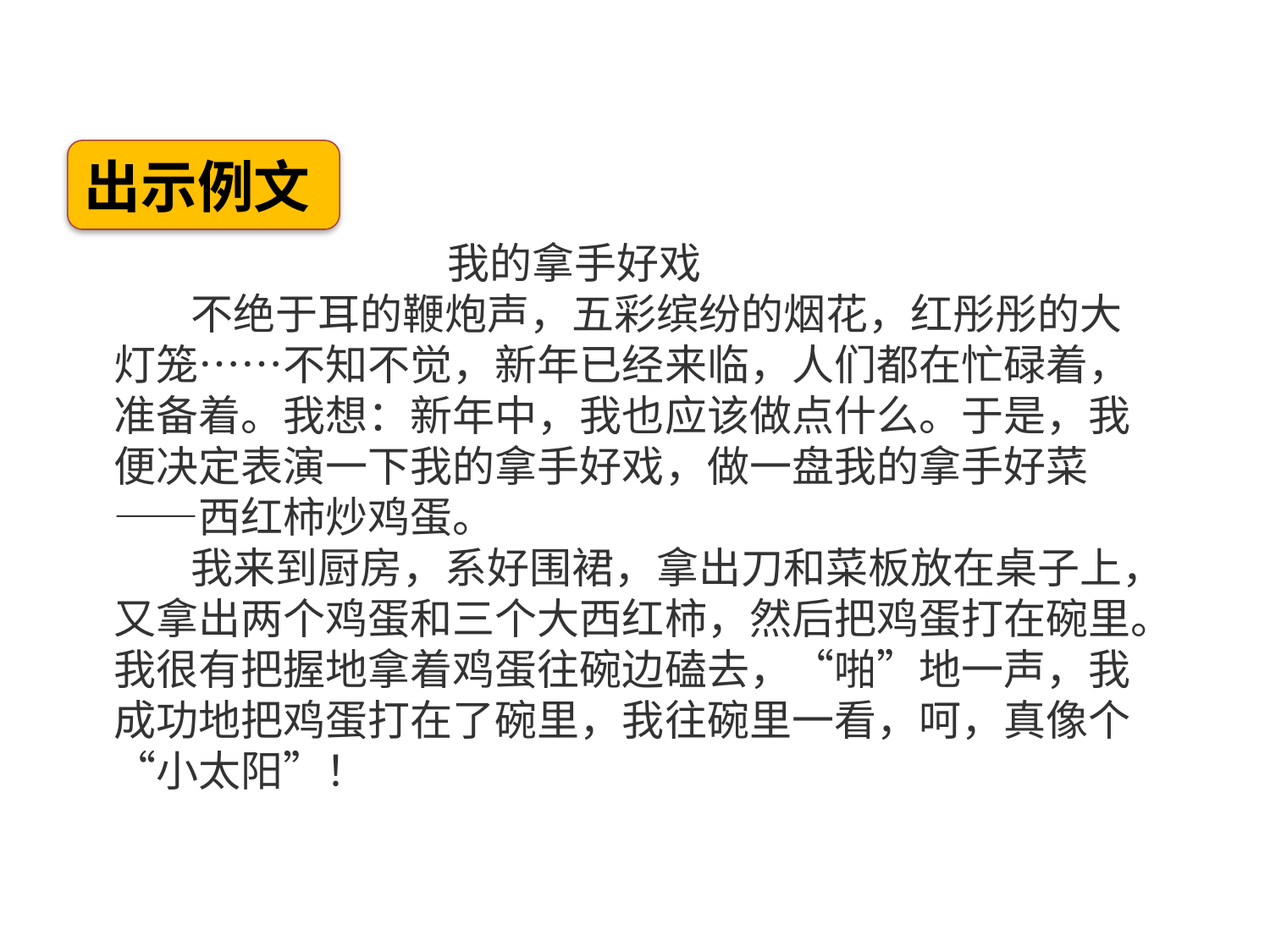

出示例文
                         我的拿手好戏
       不绝于耳的鞭炮声，五彩缤纷的烟花，红彤彤的大灯笼……不知不觉，新年已经来临，人们都在忙碌着，准备着。我想：新年中，我也应该做点什么。于是，我便决定表演一下我的拿手好戏，做一盘我的拿手好菜——西红柿炒鸡蛋。
       我来到厨房，系好围裙，拿出刀和菜板放在桌子上，又拿出两个鸡蛋和三个大西红柿，然后把鸡蛋打在碗里。我很有把握地拿着鸡蛋往碗边磕去，“啪”地一声，我成功地把鸡蛋打在了碗里，我往碗里一看，呵，真像个“小太阳”！